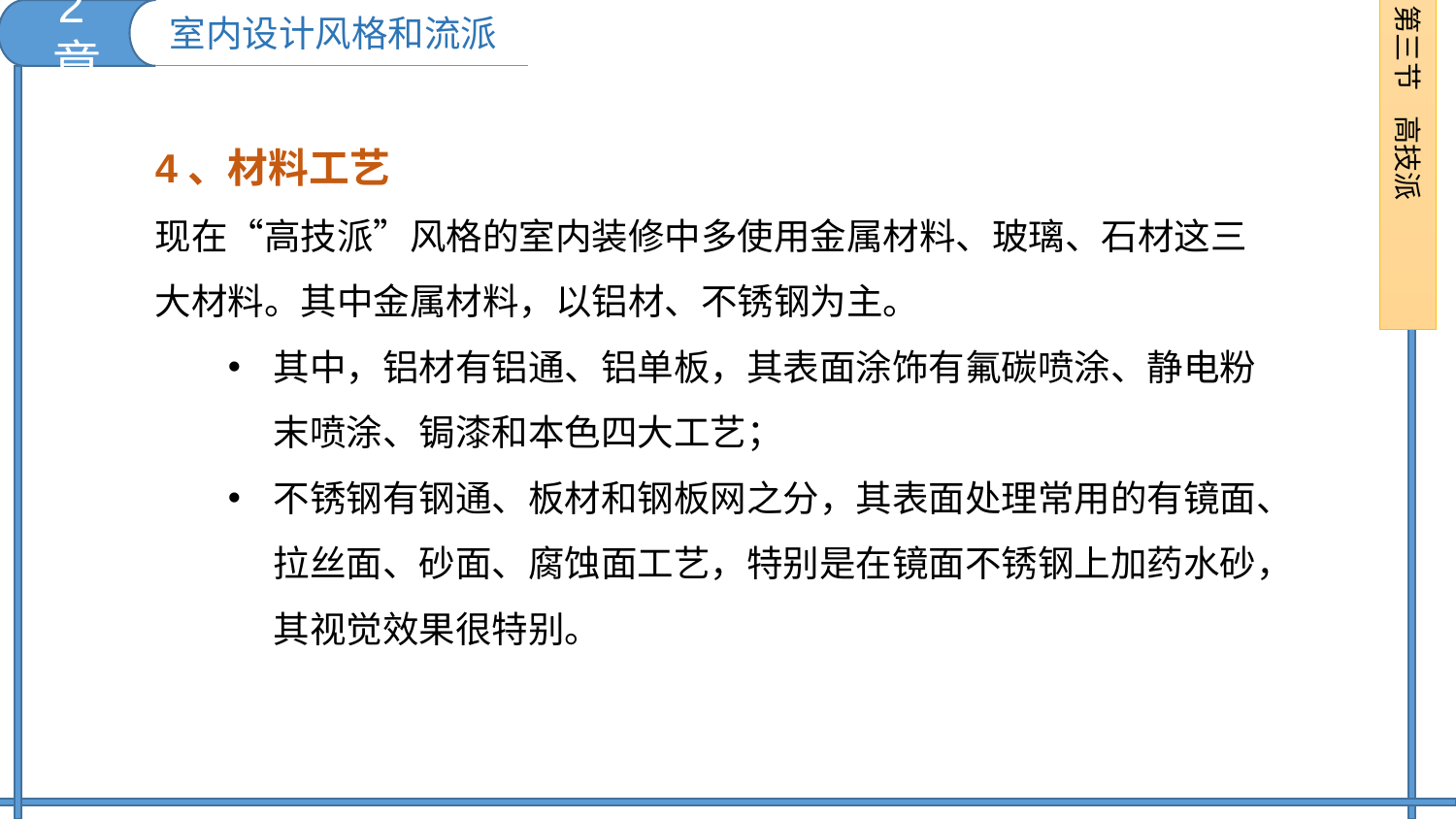

2章
第三节    高技派
室内设计风格和流派

4、材料工艺
现在“高技派”风格的室内装修中多使用金属材料、玻璃、石材这三大材料。其中金属材料，以铝材、不锈钢为主。
其中，铝材有铝通、铝单板，其表面涂饰有氟碳喷涂、静电粉末喷涂、锔漆和本色四大工艺；
不锈钢有钢通、板材和钢板网之分，其表面处理常用的有镜面、拉丝面、砂面、腐蚀面工艺，特别是在镜面不锈钢上加药水砂，其视觉效果很特别。